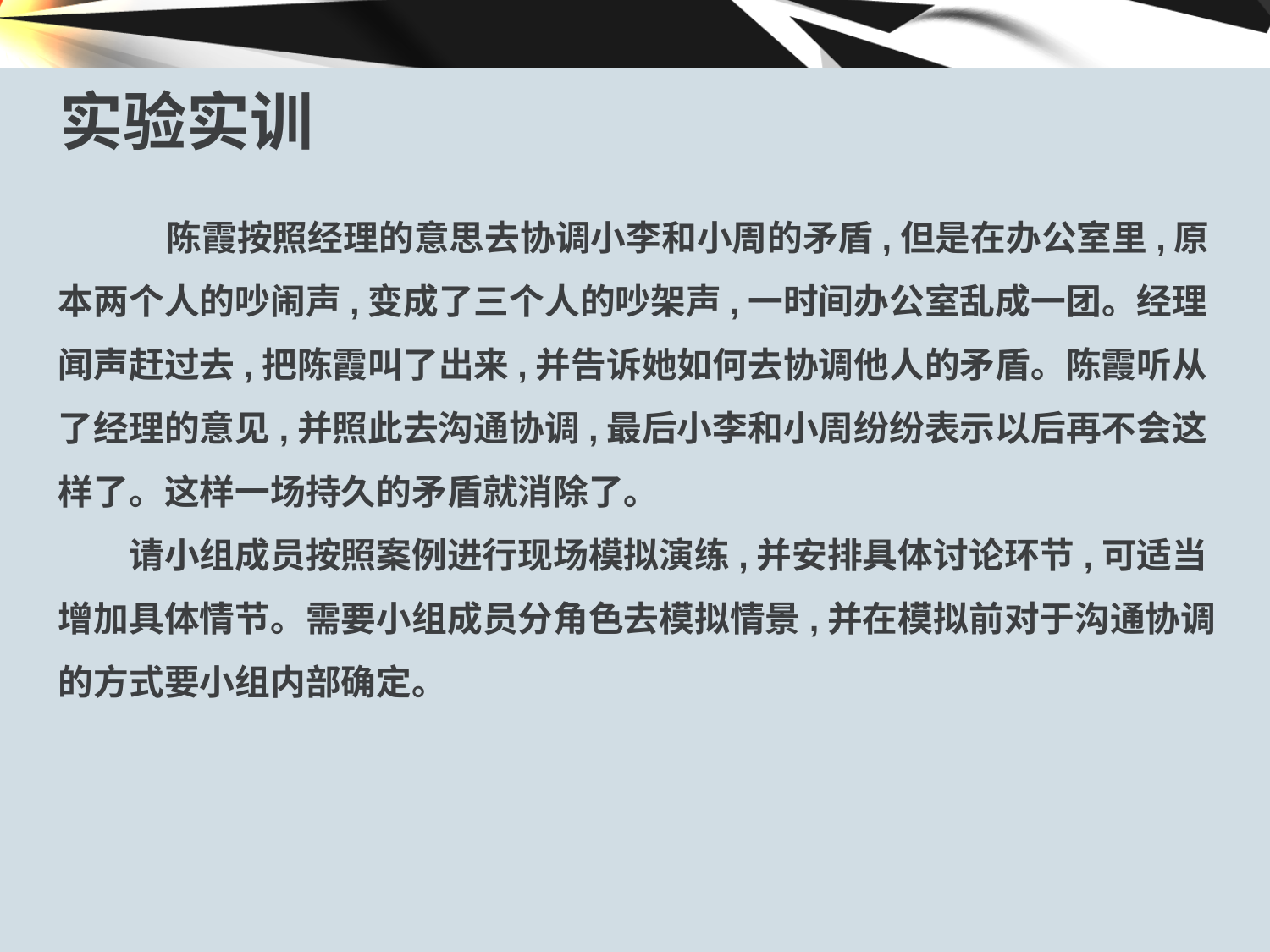

实验实训
        　陈霞按照经理的意思去协调小李和小周的矛盾,但是在办公室里,原本两个人的吵闹声,变成了三个人的吵架声,一时间办公室乱成一团。经理闻声赶过去,把陈霞叫了出来,并告诉她如何去协调他人的矛盾。陈霞听从了经理的意见,并照此去沟通协调,最后小李和小周纷纷表示以后再不会这样了。这样一场持久的矛盾就消除了。
　　请小组成员按照案例进行现场模拟演练,并安排具体讨论环节,可适当增加具体情节。需要小组成员分角色去模拟情景,并在模拟前对于沟通协调的方式要小组内部确定。